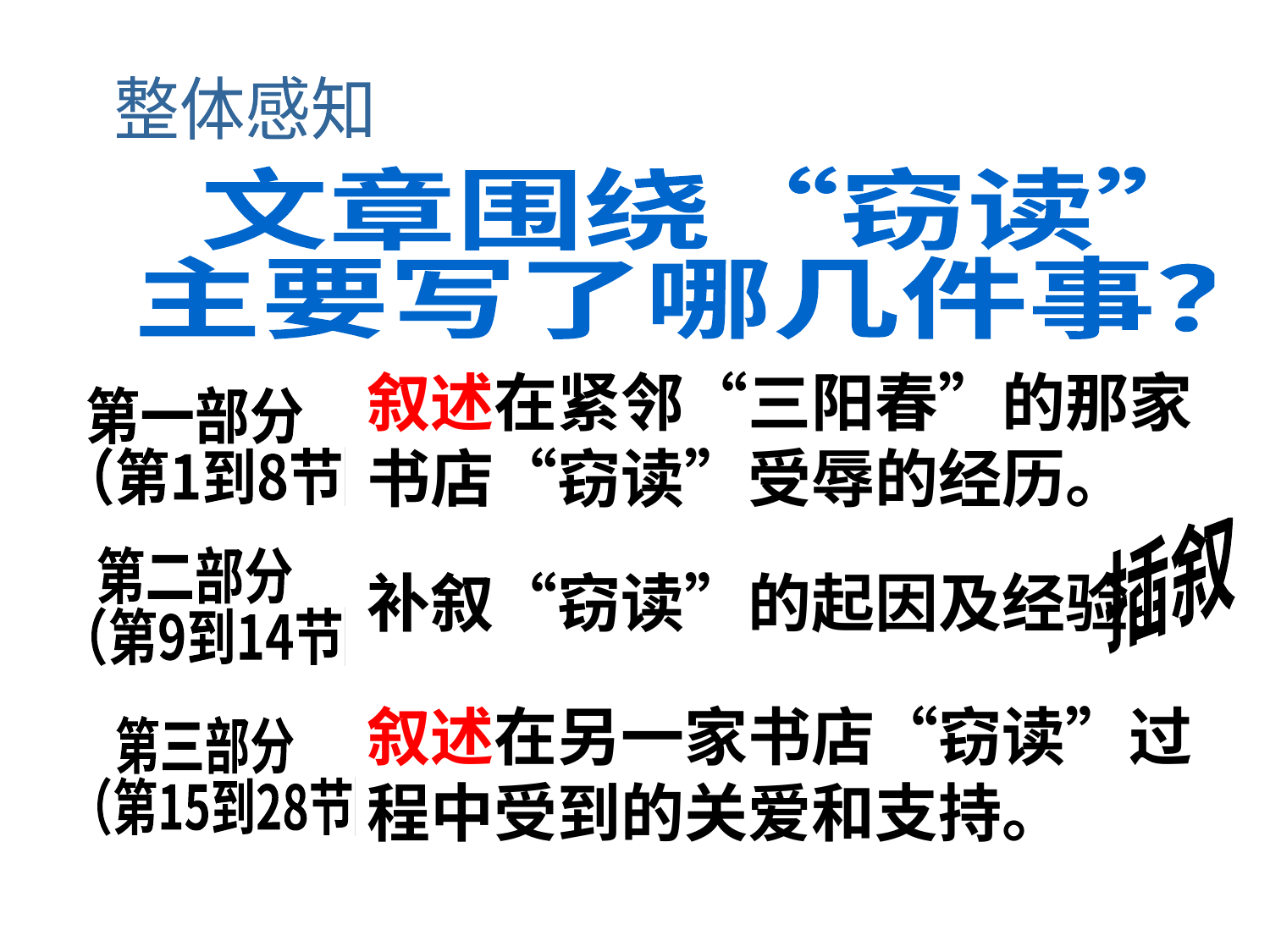

整体感知
文章围绕“窃读”
主要写了哪几件事？
叙述在紧邻“三阳春”的那家书店“窃读”受辱的经历。
第一部分
（第1到8节）
插叙
第二部分
（第9到14节）
补叙“窃读”的起因及经验。

叙述在另一家书店“窃读”过程中受到的关爱和支持。
第三部分
（第15到28节）